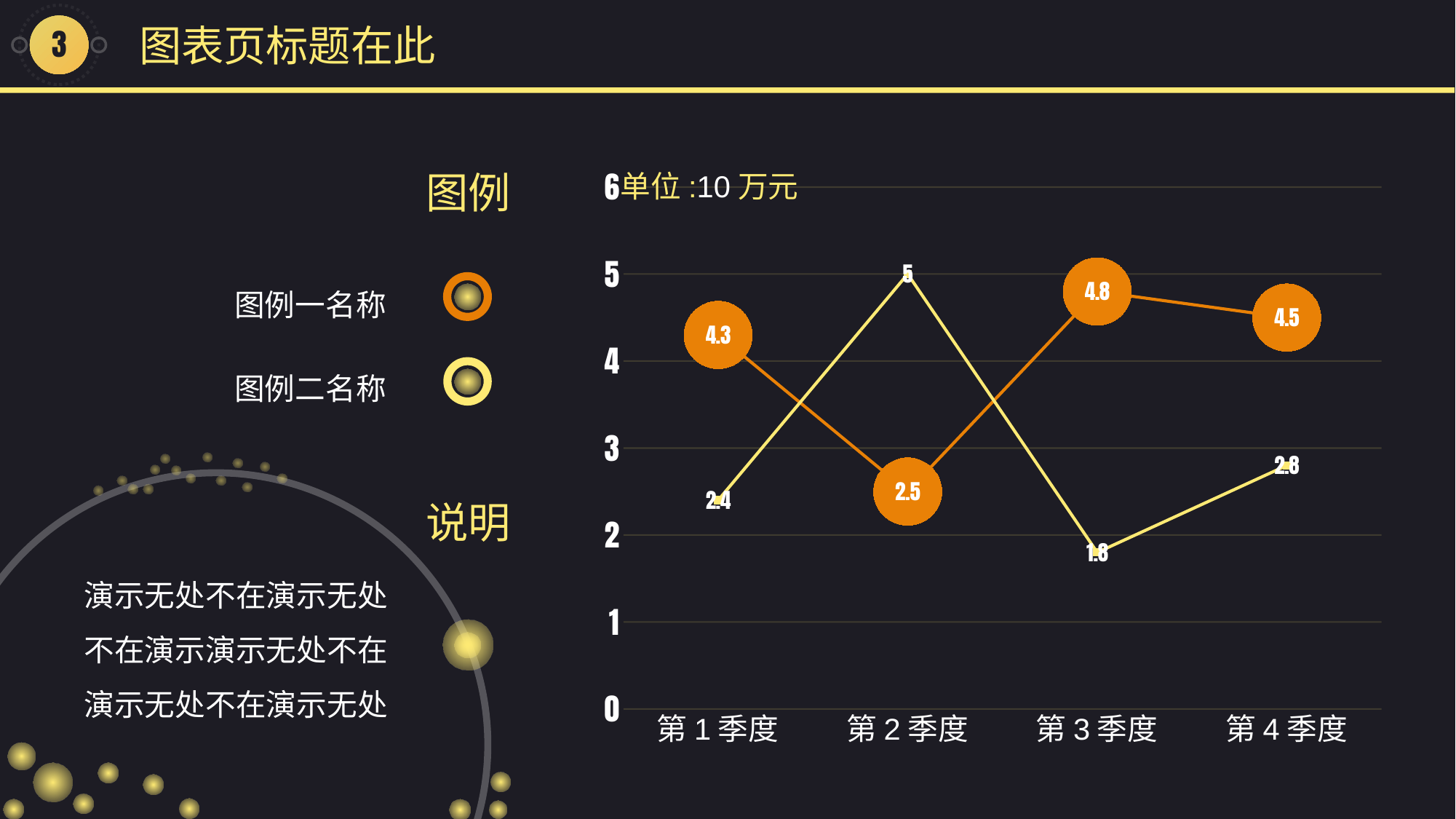

3

图表页标题在此

图例
单位:10万元

### Chart

| Category | 系列 1 | 系列 2 |  |
|---|---|---|---|
| 第1季度 | 4.3 | 2.4 | None |
| 第2季度 | 2.5 | 5.0 | None |
| 第3季度 | 4.8 | 1.8 | None |
| 第4季度 | 4.5 | 2.8 | None |
图例一名称

图例二名称

说明
演示无处不在演示无处不在演示演示无处不在演示无处不在演示无处